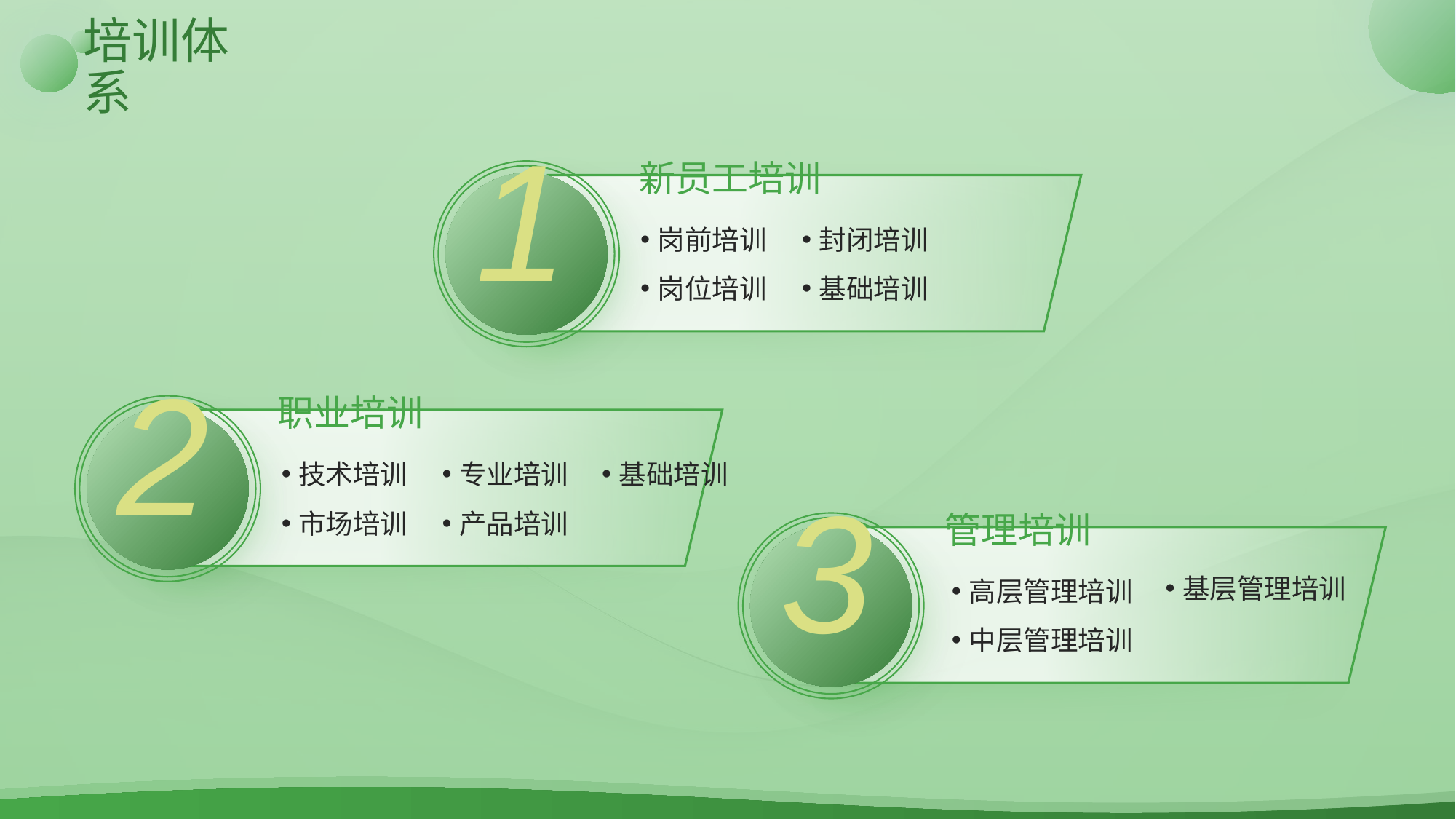

# 培训体系
1

新员工培训

岗前培训
岗位培训
封闭培训
基础培训
2

职业培训

技术培训
市场培训
专业培训
产品培训
基础培训
3

管理培训

基层管理培训
高层管理培训
中层管理培训